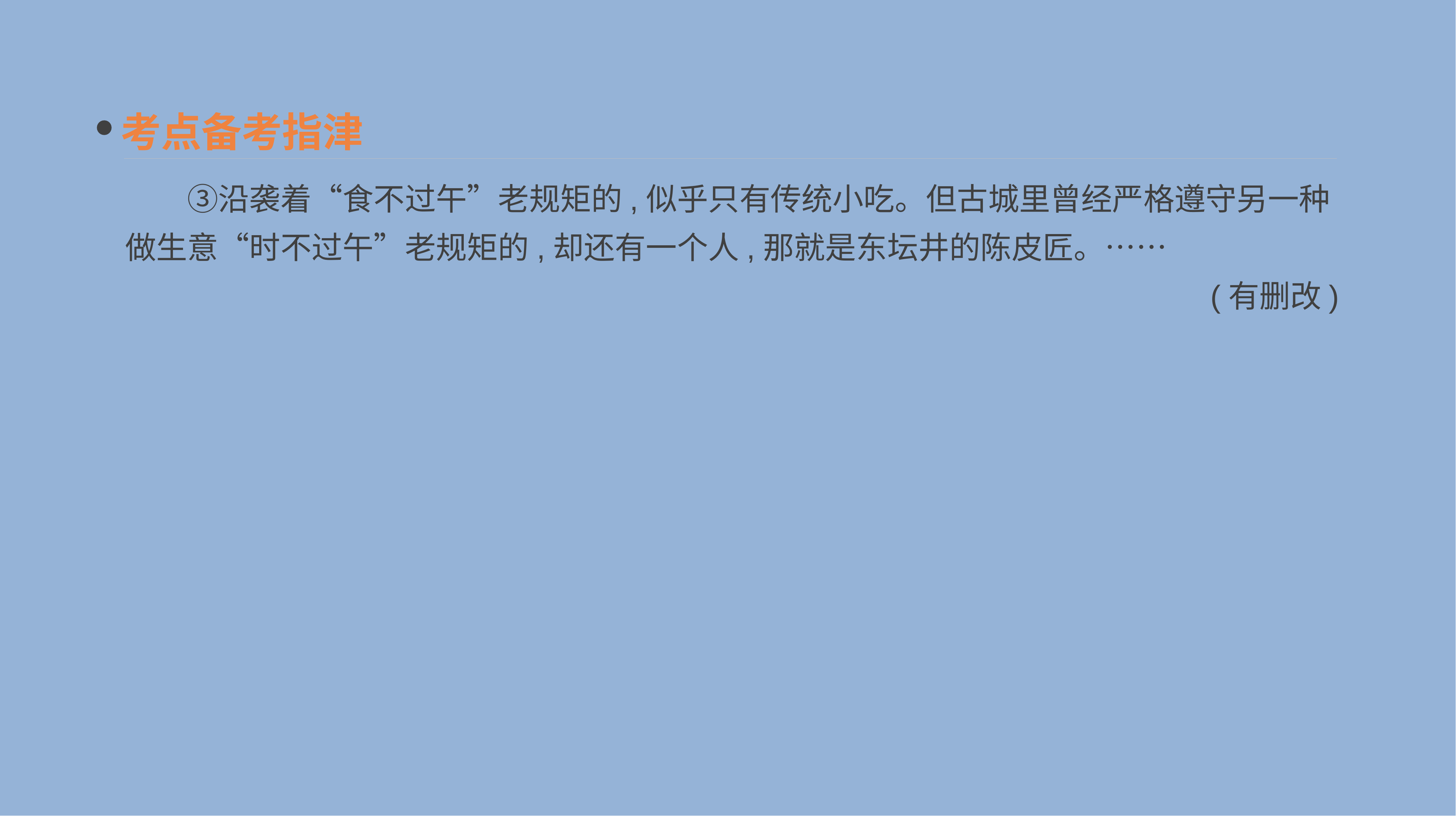

考点备考指津

　　③沿袭着“食不过午”老规矩的,似乎只有传统小吃。但古城里曾经严格遵守另一种做生意“时不过午”老规矩的,却还有一个人,那就是东坛井的陈皮匠。……
(有删改)